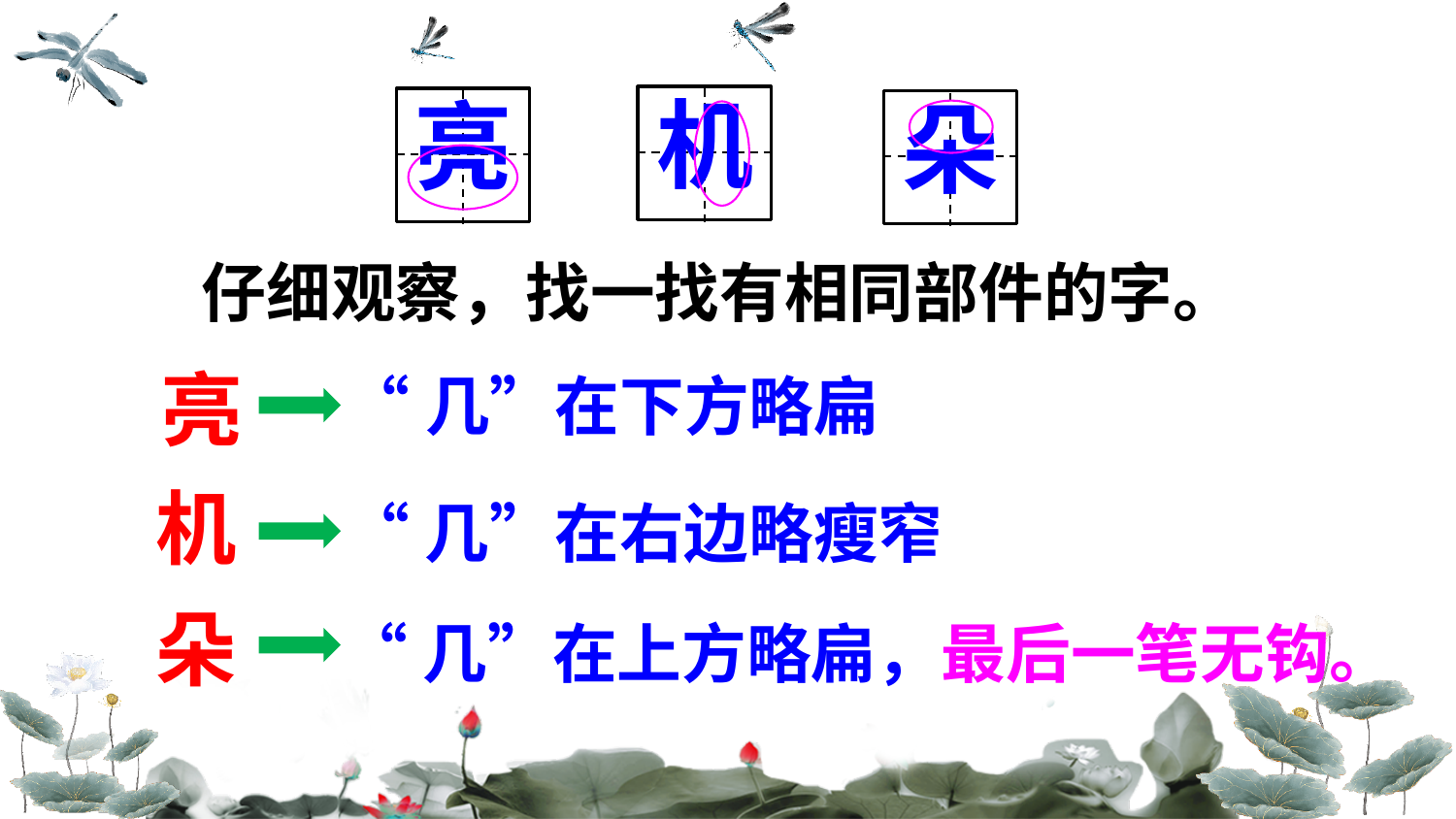

机
亮
朵

仔细观察，找一找有相同部件的字。
亮
“几”在下方略扁

机
“几”在右边略瘦窄

朵
“几”在上方略扁，最后一笔无钩。